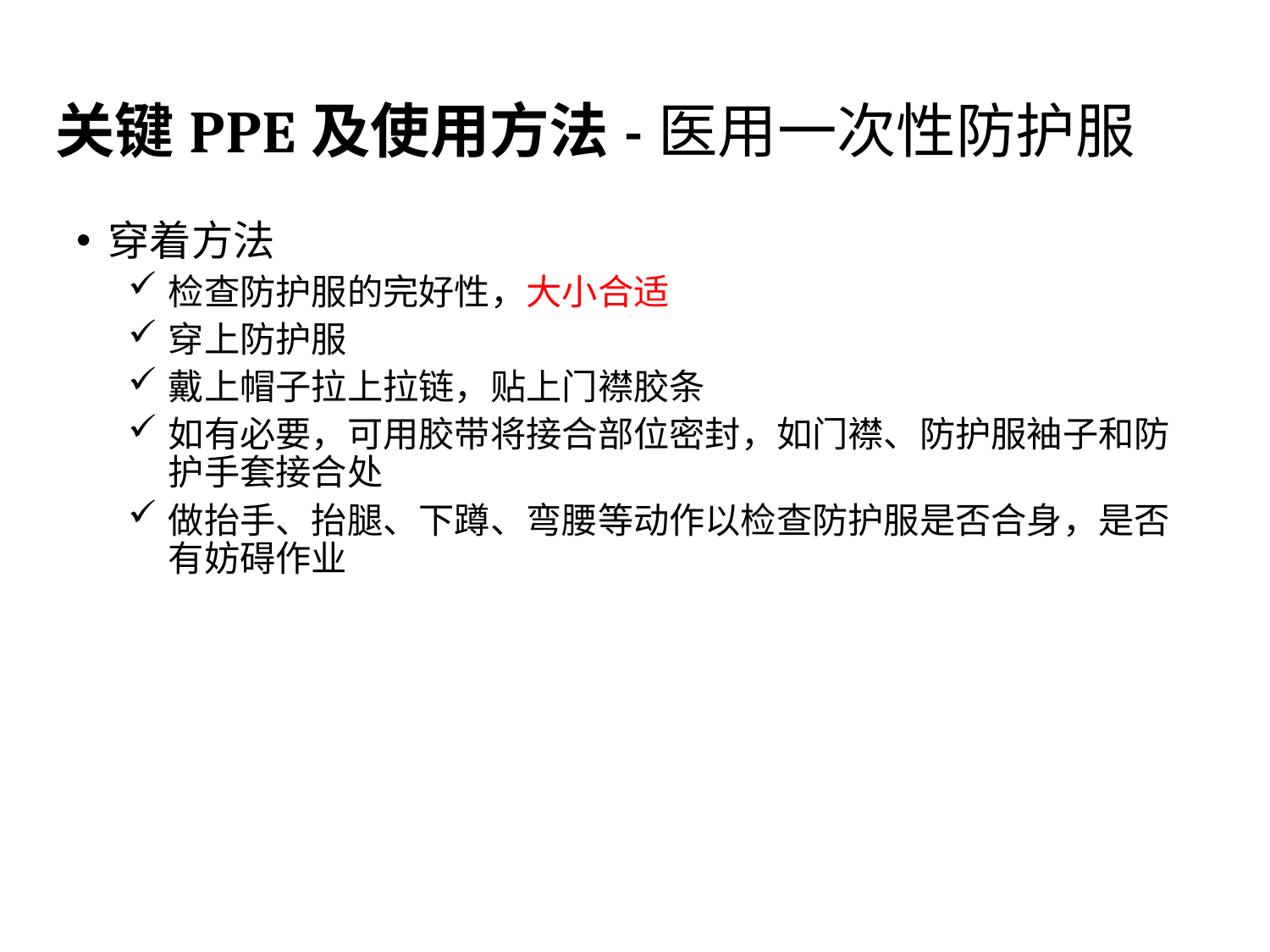

# 关键PPE及使用方法-医用一次性防护服
穿着方法
检查防护服的完好性，大小合适
穿上防护服
戴上帽子拉上拉链，贴上门襟胶条
如有必要，可用胶带将接合部位密封，如门襟、防护服袖子和防护手套接合处
做抬手、抬腿、下蹲、弯腰等动作以检查防护服是否合身，是否有妨碍作业